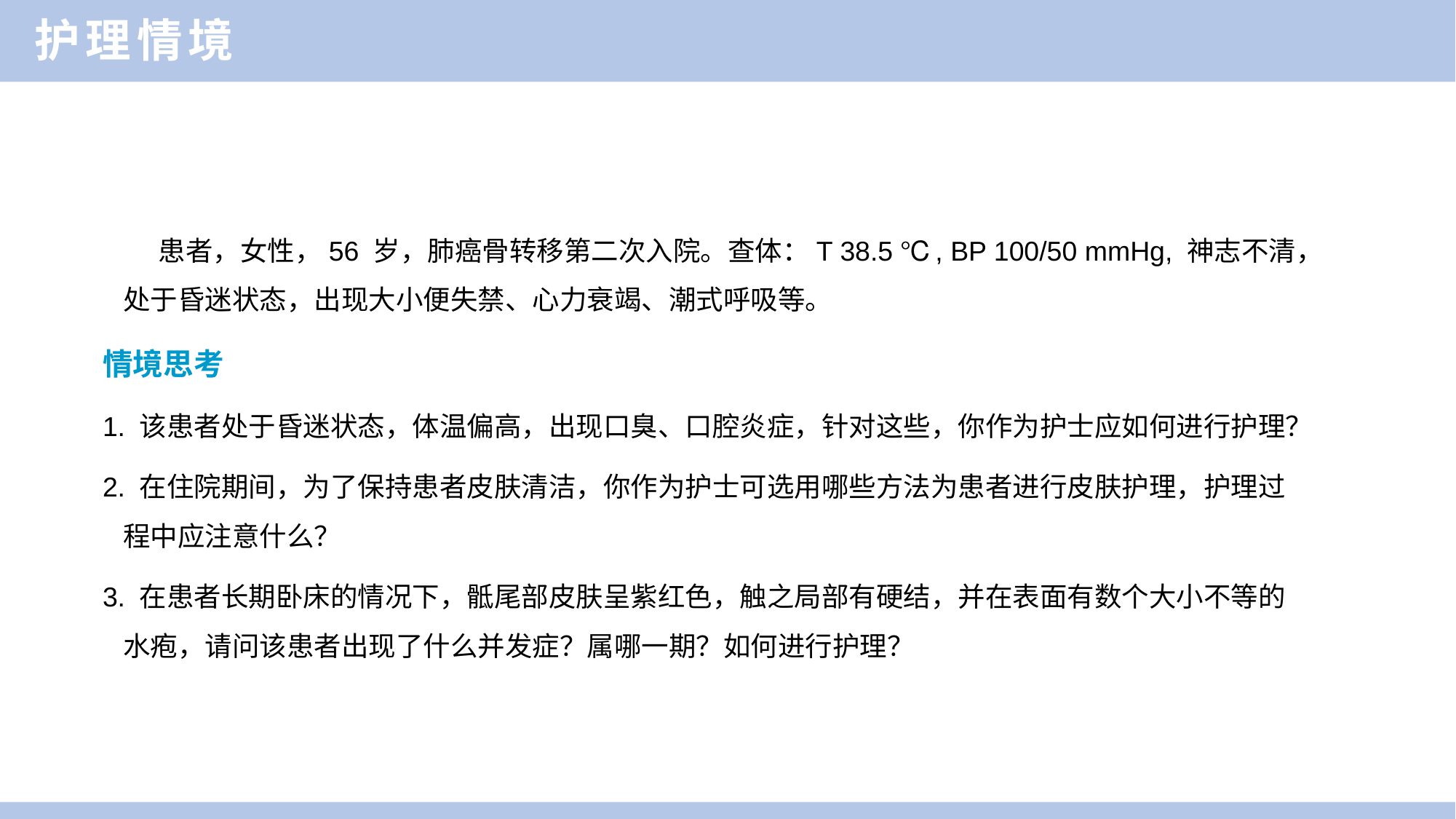

护理情境
        患者，女性，56 岁，肺癌骨转移第二次入院。查体：T 38.5 ℃ , BP 100/50 mmHg, 神志不清，处于昏迷状态，出现大小便失禁、心力衰竭、潮式呼吸等。
情境思考
1. 该患者处于昏迷状态，体温偏高，出现口臭、口腔炎症，针对这些，你作为护士应如何进行护理？
2. 在住院期间，为了保持患者皮肤清洁，你作为护士可选用哪些方法为患者进行皮肤护理，护理过程中应注意什么？
3. 在患者长期卧床的情况下，骶尾部皮肤呈紫红色，触之局部有硬结，并在表面有数个大小不等的水疱，请问该患者出现了什么并发症？属哪一期？如何进行护理？